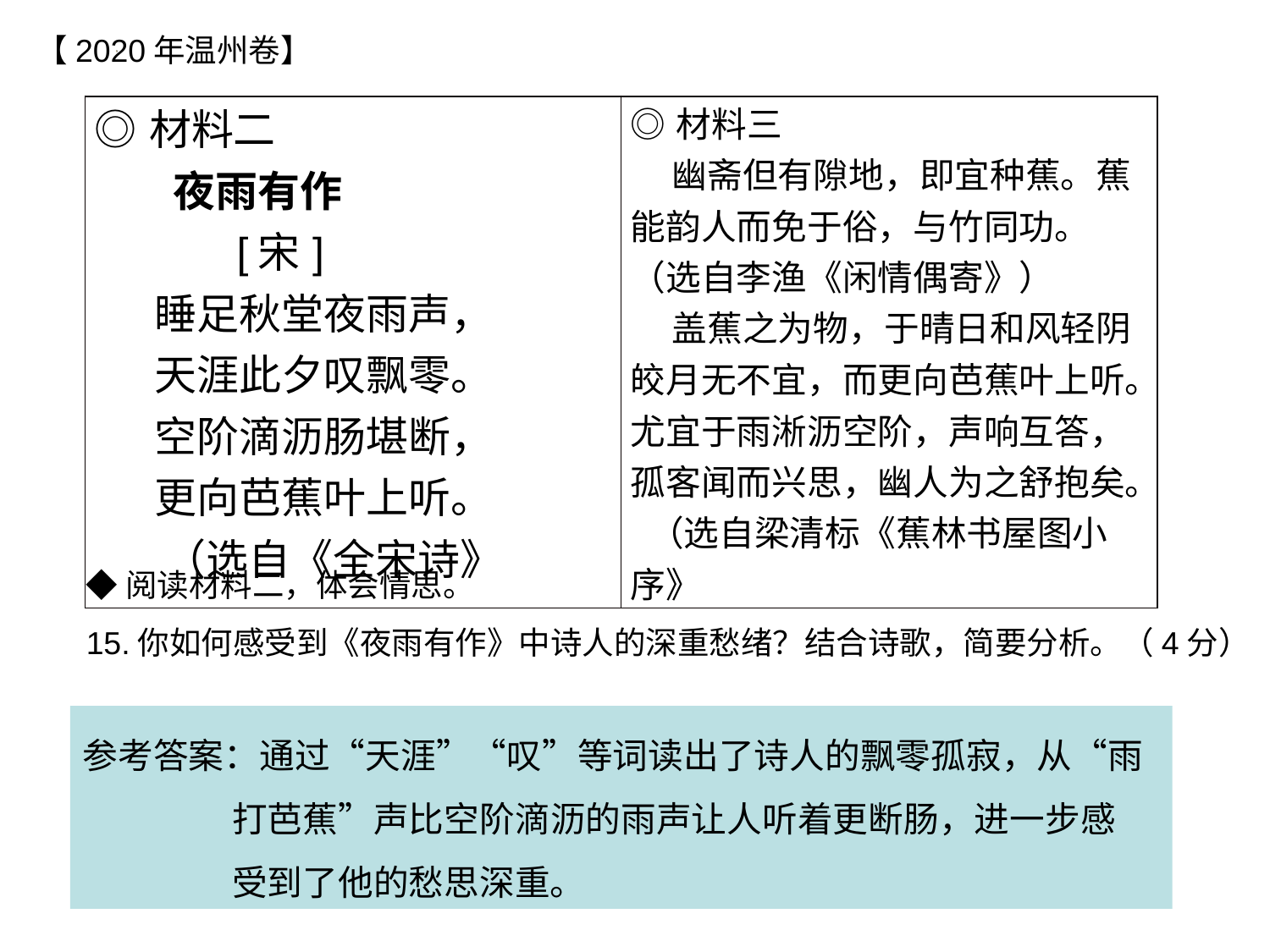

【2020年温州卷】
| ◎材料二 夜雨有作 [宋] 睡足秋堂夜雨声， 天涯此夕叹飘零。 空阶滴沥肠堪断， 更向芭蕉叶上听。 （选自《全宋诗》 | ◎材料三 幽斋但有隙地，即宜种蕉。蕉能韵人而免于俗，与竹同功。（选自李渔《闲情偶寄》） 盖蕉之为物，于晴日和风轻阴皎月无不宜，而更向芭蕉叶上听。尤宜于雨淅沥空阶，声响互答，孤客闻而兴思，幽人为之舒抱矣。 （选自梁清标《蕉林书屋图小序》 |
| --- | --- |
◆阅读材料二，体会情思。
15.你如何感受到《夜雨有作》中诗人的深重愁绪？结合诗歌，简要分析。（4分）
参考答案：通过“天涯”“叹”等词读出了诗人的飘零孤寂，从“雨
                  打芭蕉”声比空阶滴沥的雨声让人听着更断肠，进一步感
                  受到了他的愁思深重。